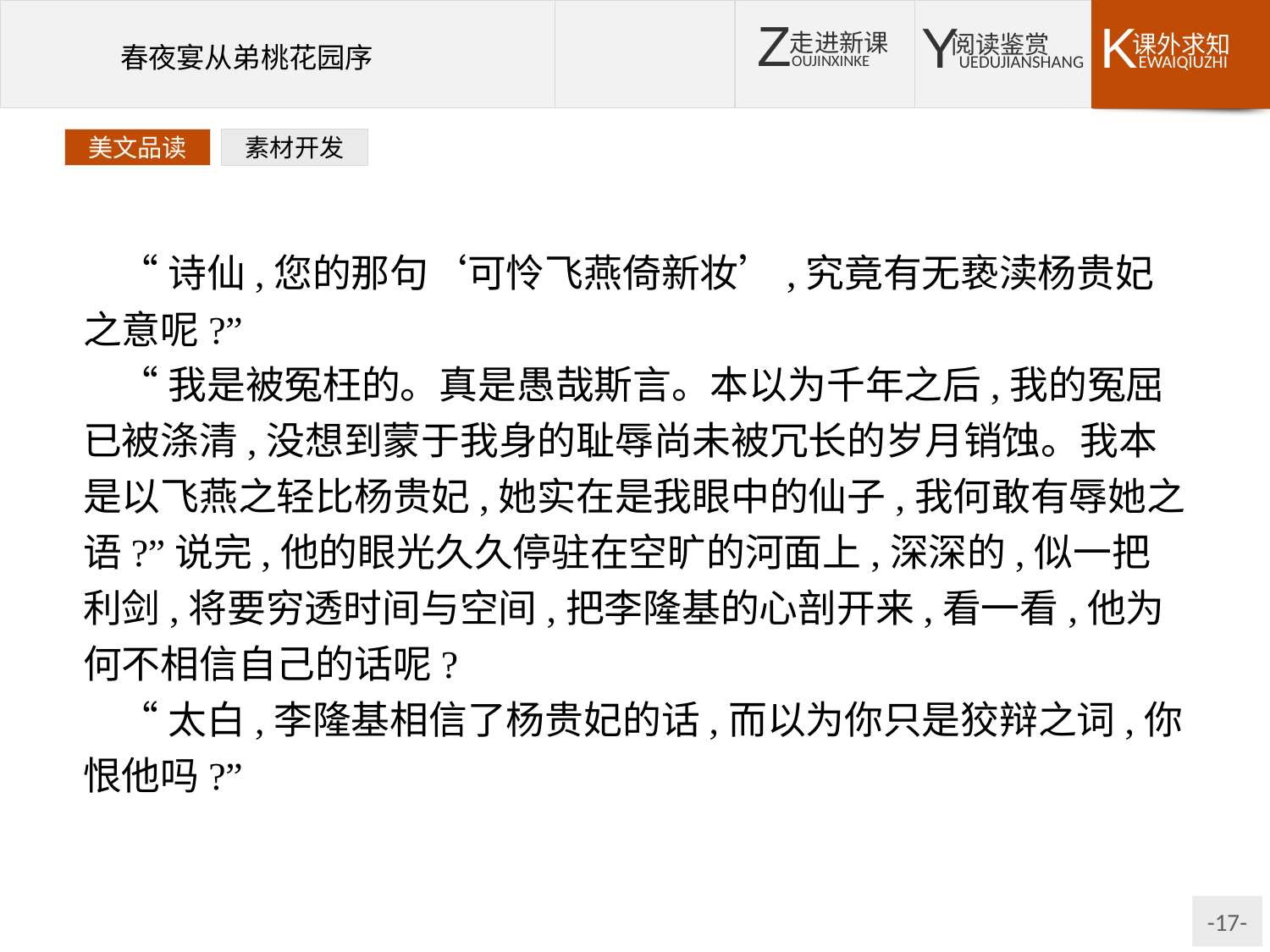

美文品读
素材开发
“诗仙,您的那句‘可怜飞燕倚新妆’,究竟有无亵渎杨贵妃之意呢?”
“我是被冤枉的。真是愚哉斯言。本以为千年之后,我的冤屈已被涤清,没想到蒙于我身的耻辱尚未被冗长的岁月销蚀。我本是以飞燕之轻比杨贵妃,她实在是我眼中的仙子,我何敢有辱她之语?”说完,他的眼光久久停驻在空旷的河面上,深深的,似一把利剑,将要穷透时间与空间,把李隆基的心剖开来,看一看,他为何不相信自己的话呢?
“太白,李隆基相信了杨贵妃的话,而以为你只是狡辩之词,你恨他吗?”